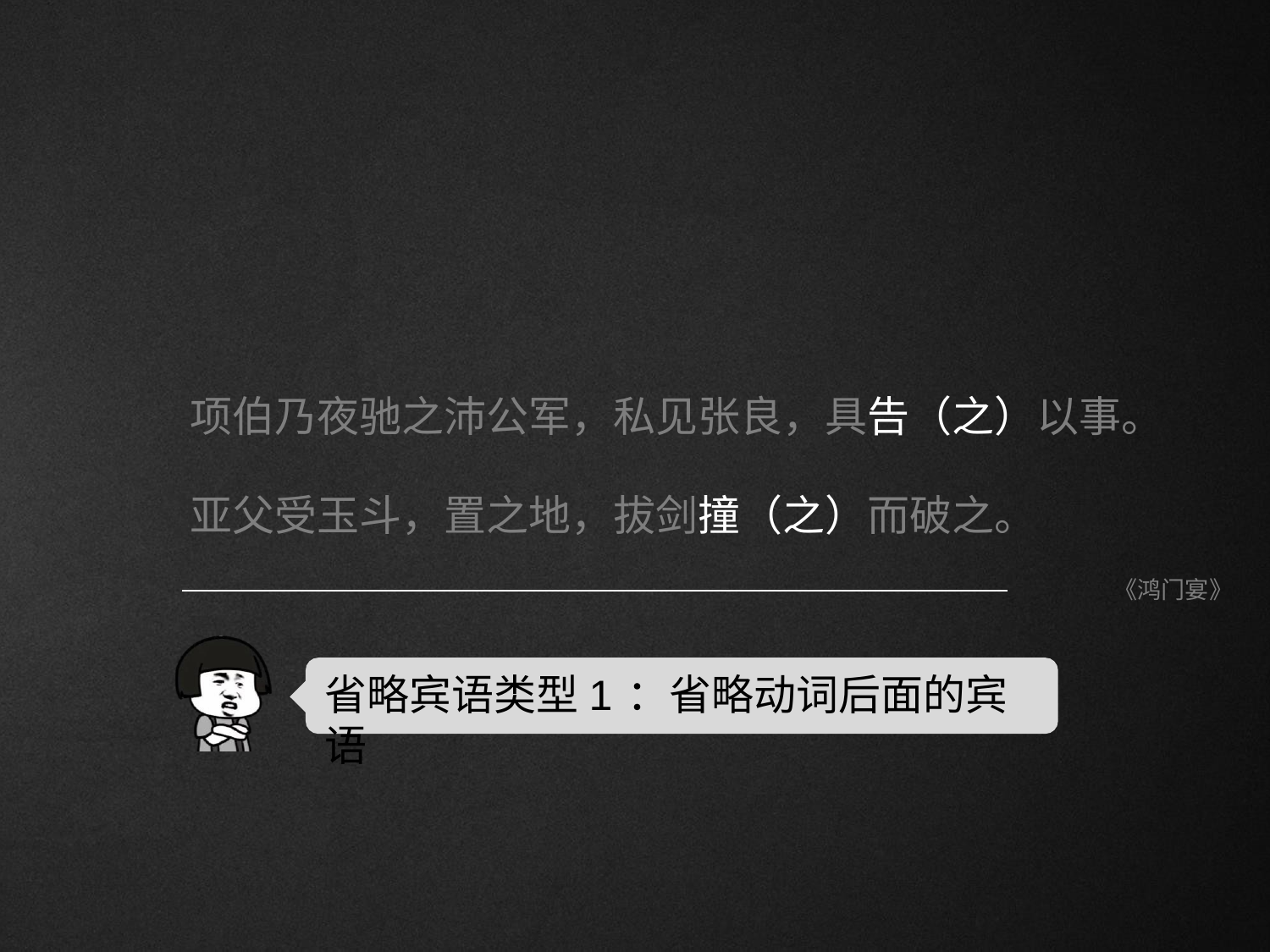

# 项伯乃夜驰之沛公军，私见张良，具告（之）以事。
亚父受玉斗，置之地，拔剑撞（之）而破之。
《鸿门宴》

省略宾语类型1：省略动词后面的宾语